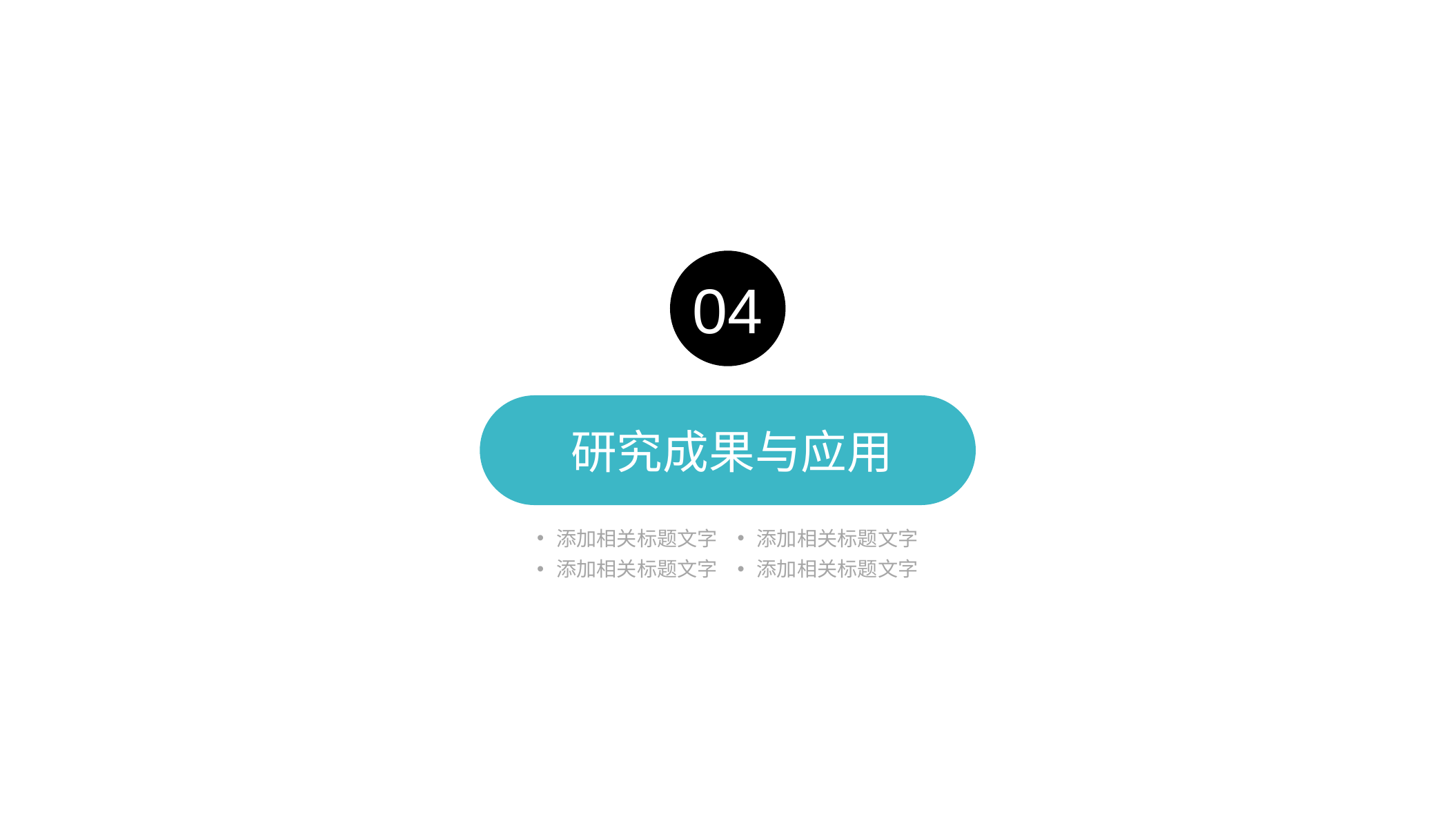

04

研究成果与应用
添加相关标题文字
添加相关标题文字
添加相关标题文字
添加相关标题文字